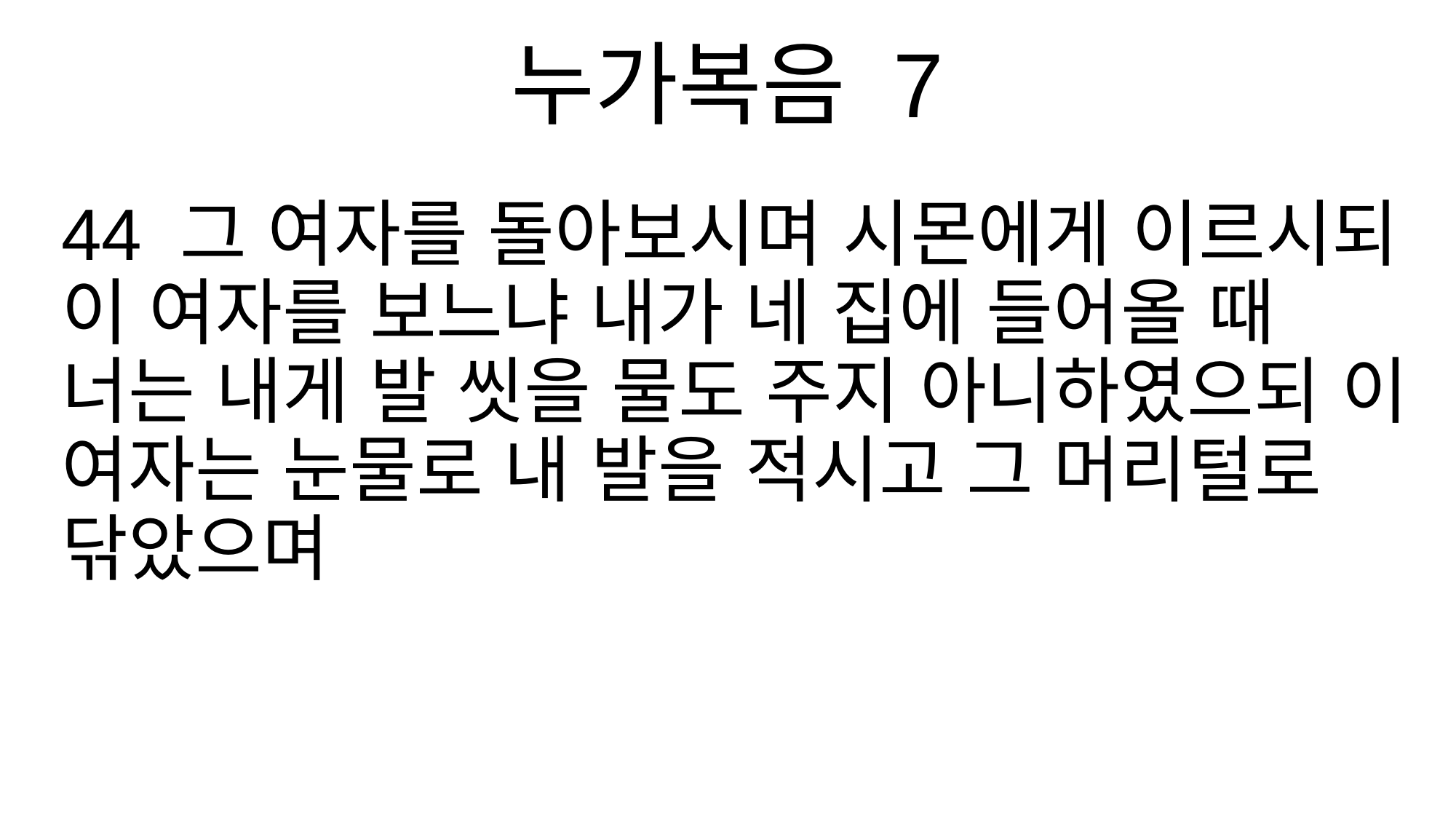

누가복음 7
44 그 여자를 돌아보시며 시몬에게 이르시되 이 여자를 보느냐 내가 네 집에 들어올 때 너는 내게 발 씻을 물도 주지 아니하였으되 이 여자는 눈물로 내 발을 적시고 그 머리털로 닦았으며